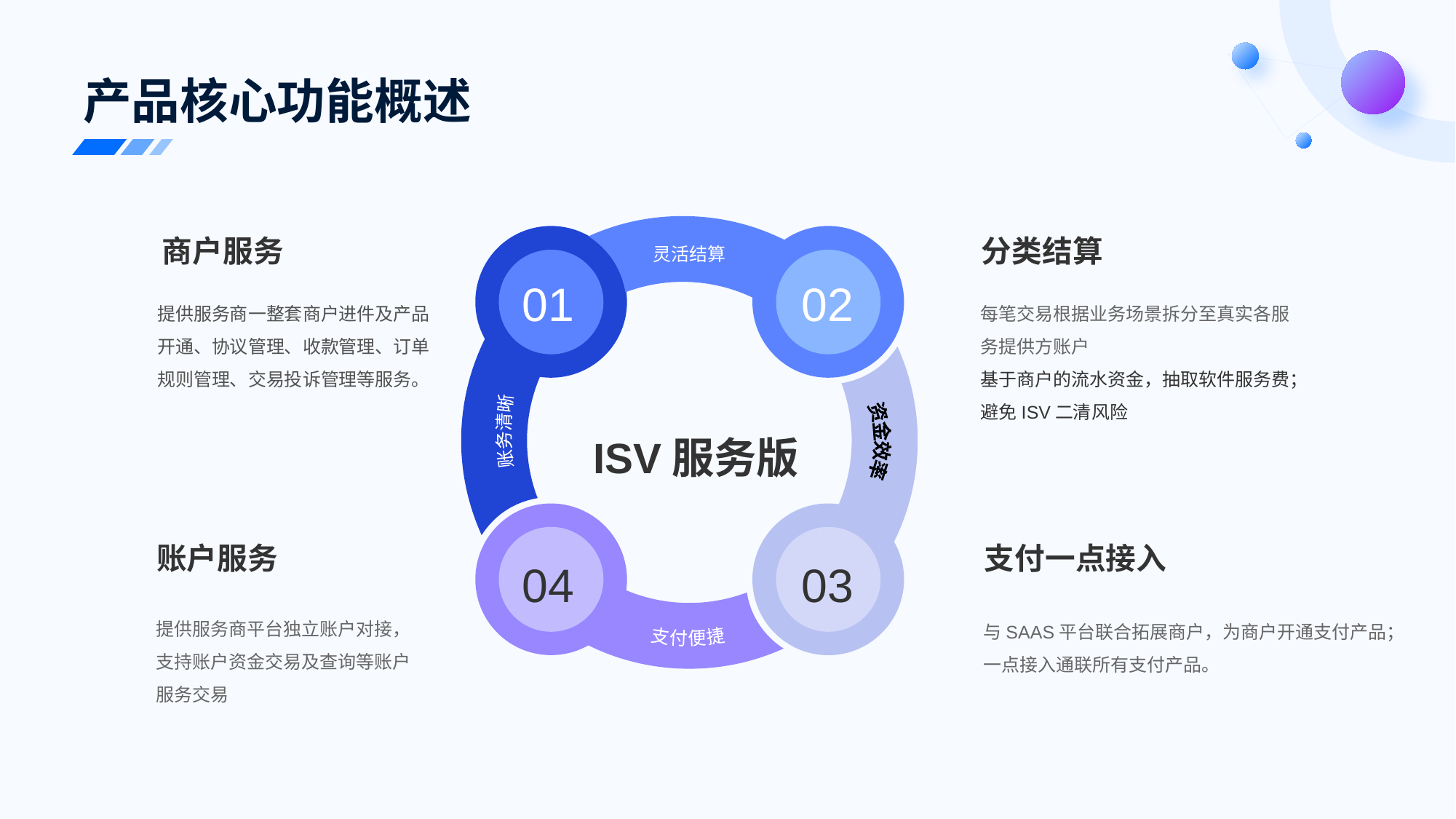

产品核心功能概述

分类结算
商户服务
灵活结算

01
02
提供服务商一整套商户进件及产品开通、协议管理、收款管理、订单规则管理、交易投诉管理等服务。

每笔交易根据业务场景拆分至真实各服务提供方账户
基于商户的流水资金，抽取软件服务费；避免ISV二清风险

账务清晰
ISV服务版
资金效率

账户服务
支付一点接入
04
03
支付便捷
提供服务商平台独立账户对接，支持账户资金交易及查询等账户服务交易
与SAAS平台联合拓展商户，为商户开通支付产品；一点接入通联所有支付产品。